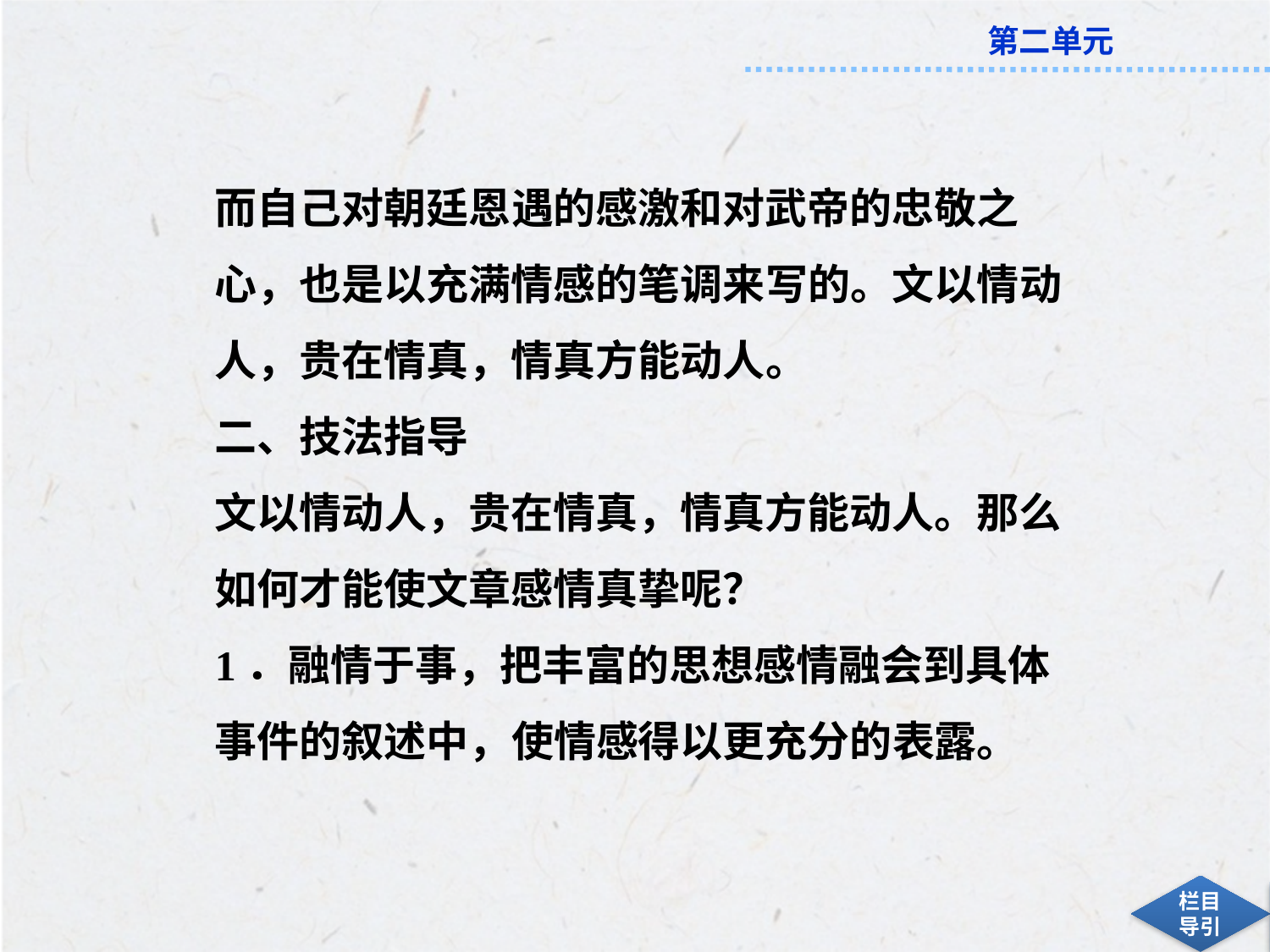

而自己对朝廷恩遇的感激和对武帝的忠敬之心，也是以充满情感的笔调来写的。文以情动人，贵在情真，情真方能动人。
二、技法指导
文以情动人，贵在情真，情真方能动人。那么如何才能使文章感情真挚呢？
1．融情于事，把丰富的思想感情融会到具体事件的叙述中，使情感得以更充分的表露。